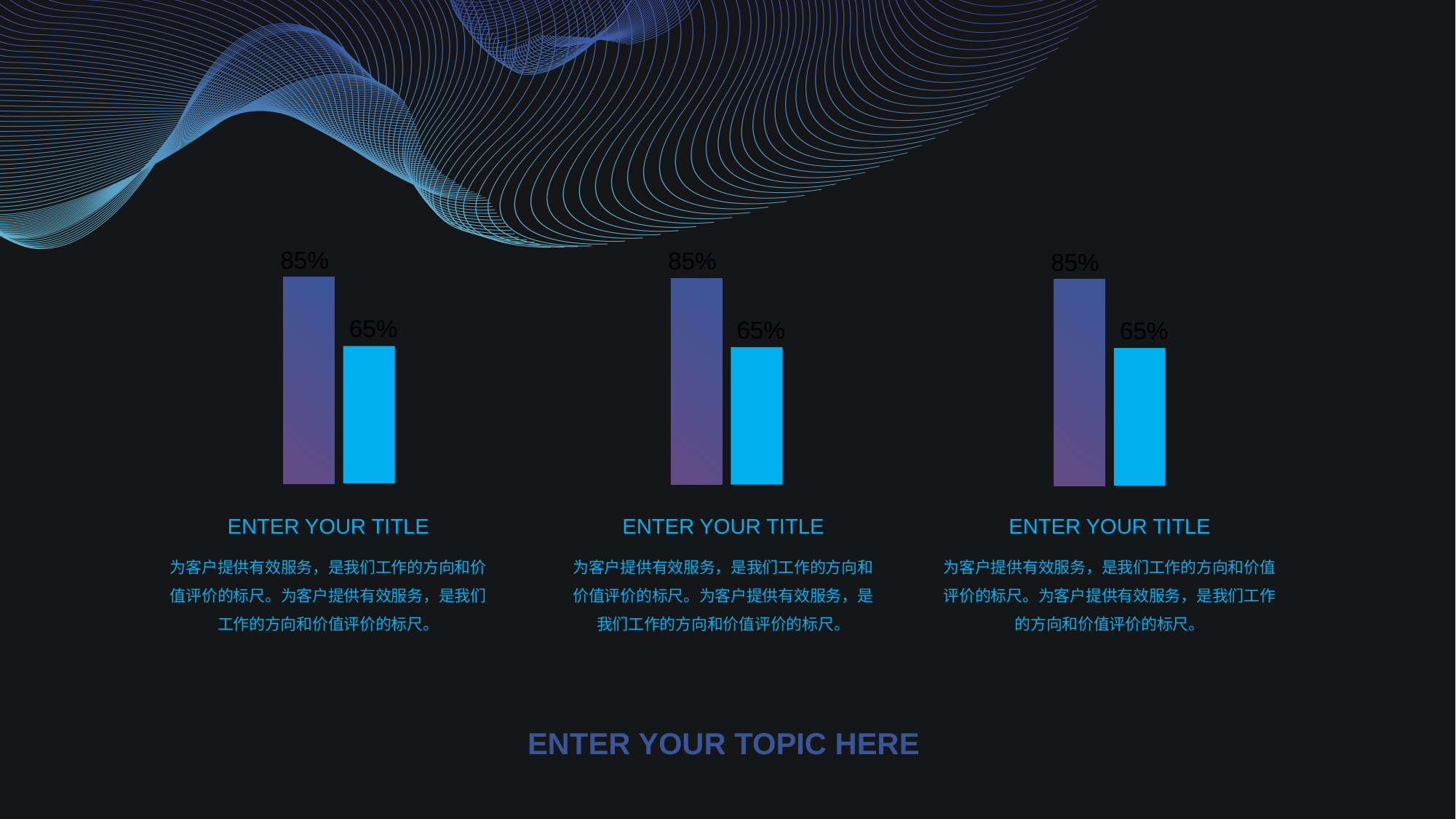

85%
85%
85%

65%
65%
65%

ENTER YOUR TITLE
为客户提供有效服务，是我们工作的方向和价值评价的标尺。为客户提供有效服务，是我们工作的方向和价值评价的标尺。
ENTER YOUR TITLE
为客户提供有效服务，是我们工作的方向和价值评价的标尺。为客户提供有效服务，是我们工作的方向和价值评价的标尺。
ENTER YOUR TITLE
为客户提供有效服务，是我们工作的方向和价值评价的标尺。为客户提供有效服务，是我们工作的方向和价值评价的标尺。
ENTER YOUR TOPIC HERE